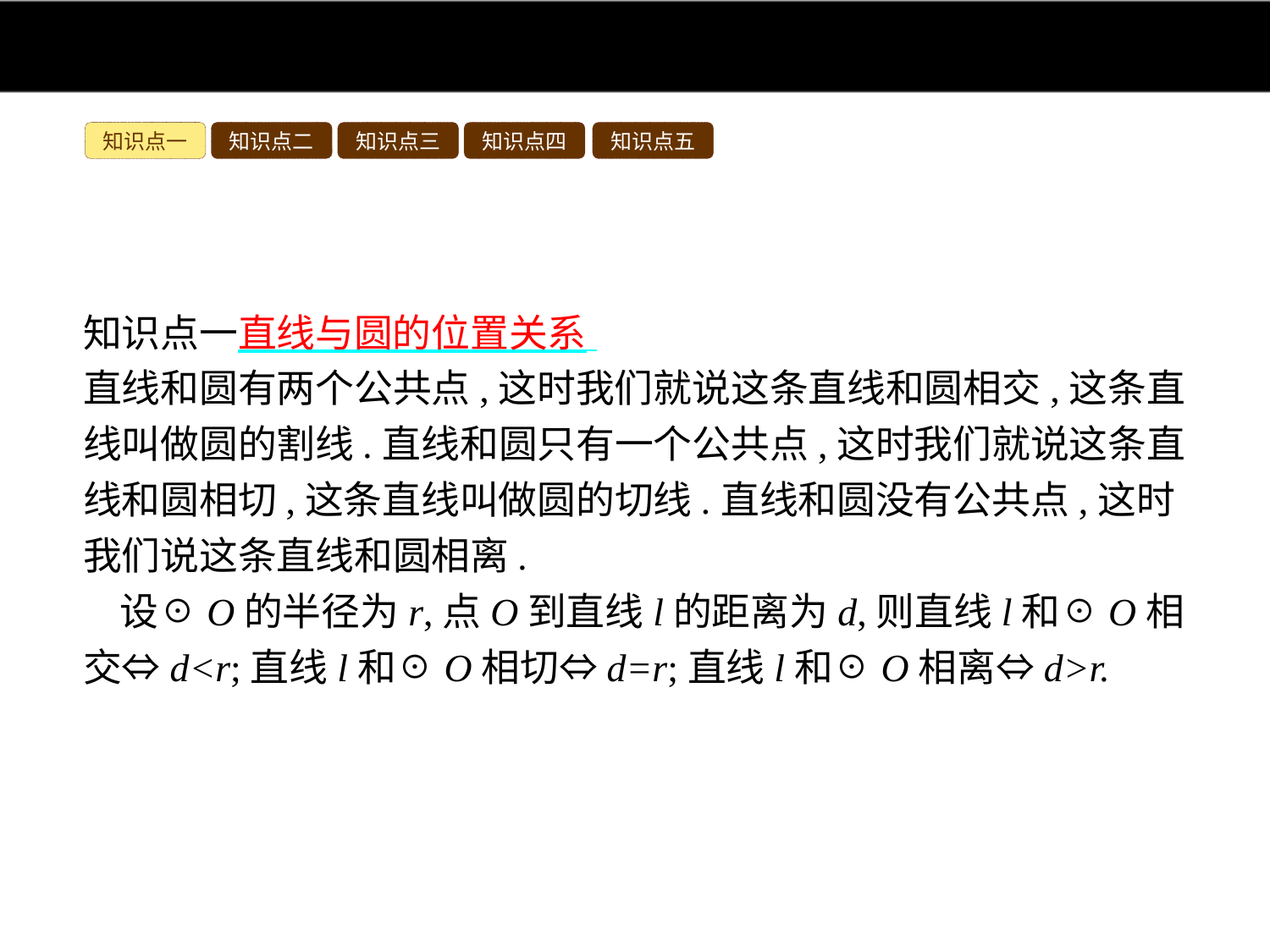

知识点一
知识点二
知识点三
知识点四
知识点五
知识点一直线与圆的位置关系
直线和圆有两个公共点,这时我们就说这条直线和圆相交,这条直线叫做圆的割线.直线和圆只有一个公共点,这时我们就说这条直线和圆相切,这条直线叫做圆的切线.直线和圆没有公共点,这时我们说这条直线和圆相离.
设☉O的半径为r,点O到直线l的距离为d,则直线l和☉O相交⇔d<r;直线l和☉O相切⇔d=r;直线l和☉O相离⇔d>r.